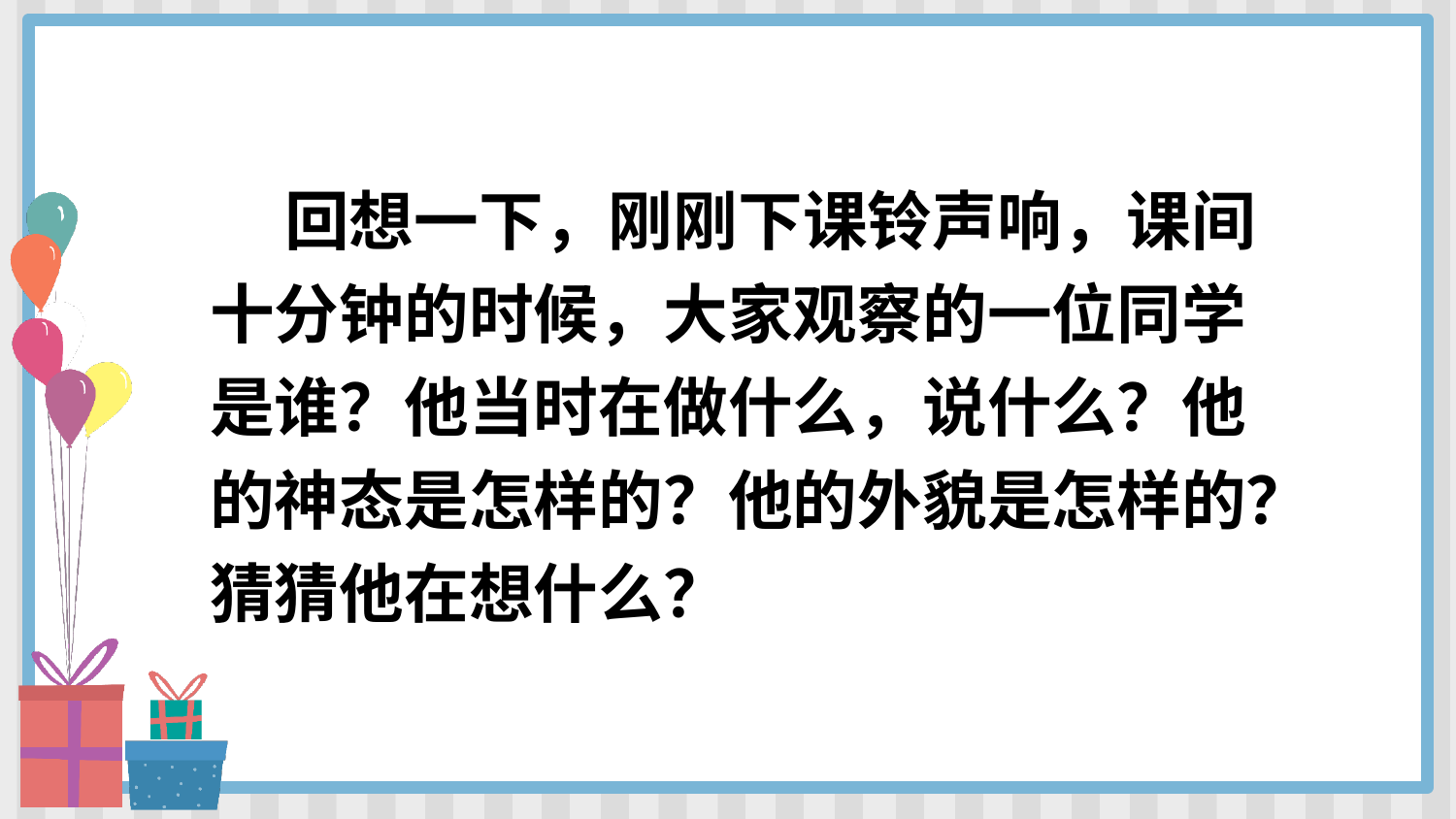

回想一下，刚刚下课铃声响，课间十分钟的时候，大家观察的一位同学是谁？他当时在做什么，说什么？他的神态是怎样的？他的外貌是怎样的？猜猜他在想什么？